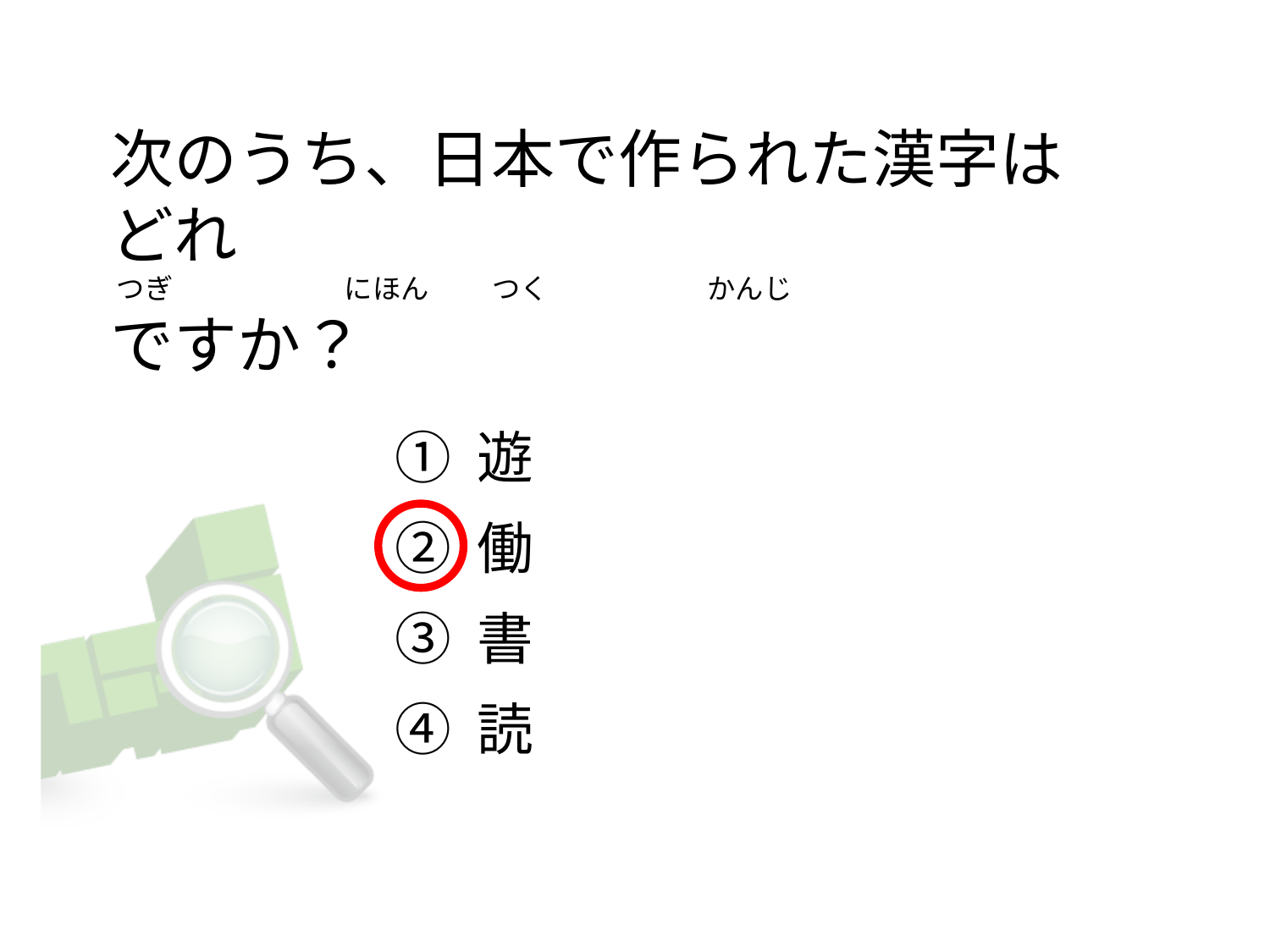

# 次のうち、日本で作られた漢字はどれ  つぎ                           にほん          つく                         かんじ ですか？
① 遊
② 働
③ 書
④ 読